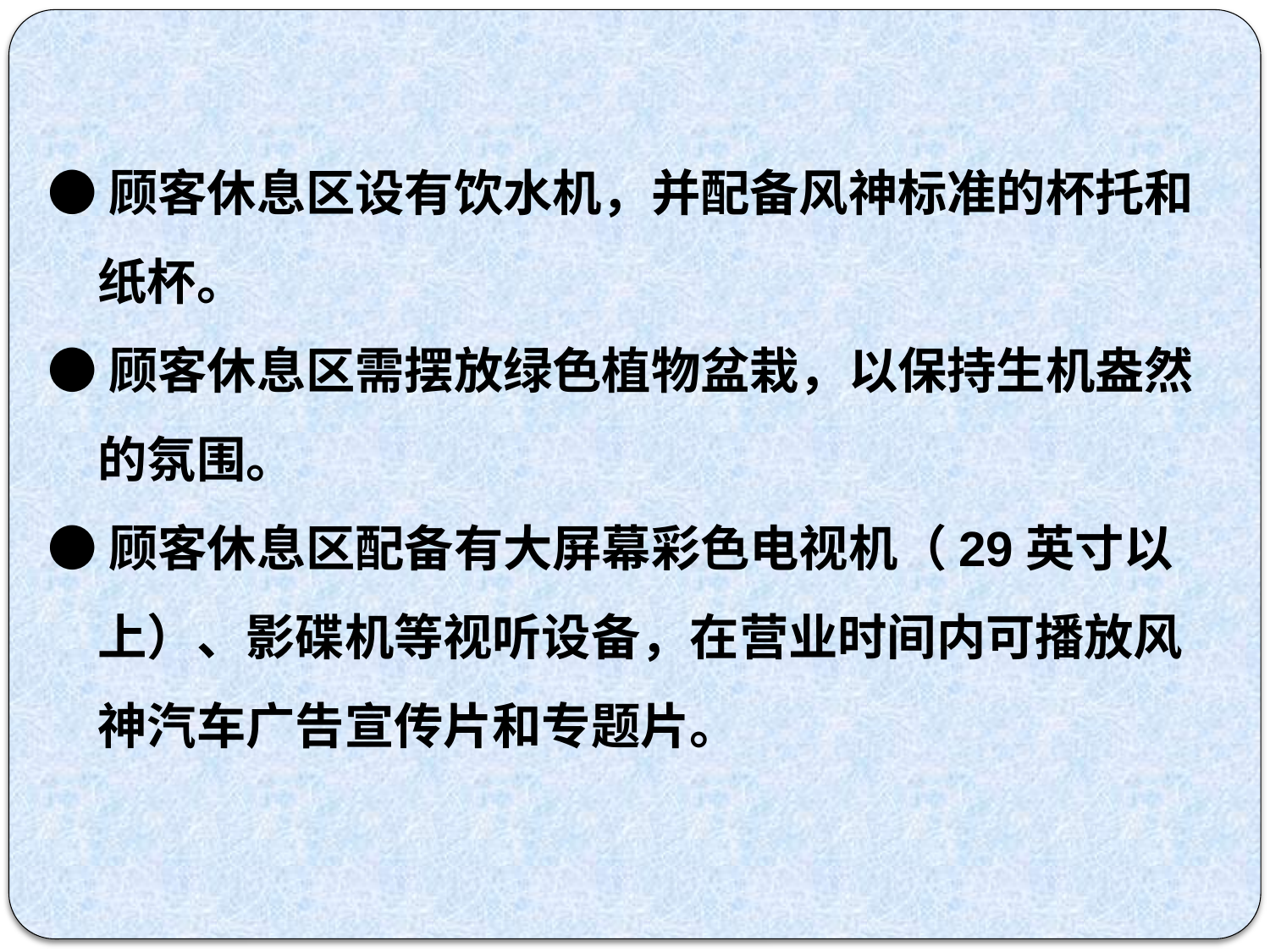

●顾客休息区设有饮水机，并配备风神标准的杯托和纸杯。
●顾客休息区需摆放绿色植物盆栽，以保持生机盎然的氛围。
●顾客休息区配备有大屏幕彩色电视机（29英寸以上）、影碟机等视听设备，在营业时间内可播放风神汽车广告宣传片和专题片。